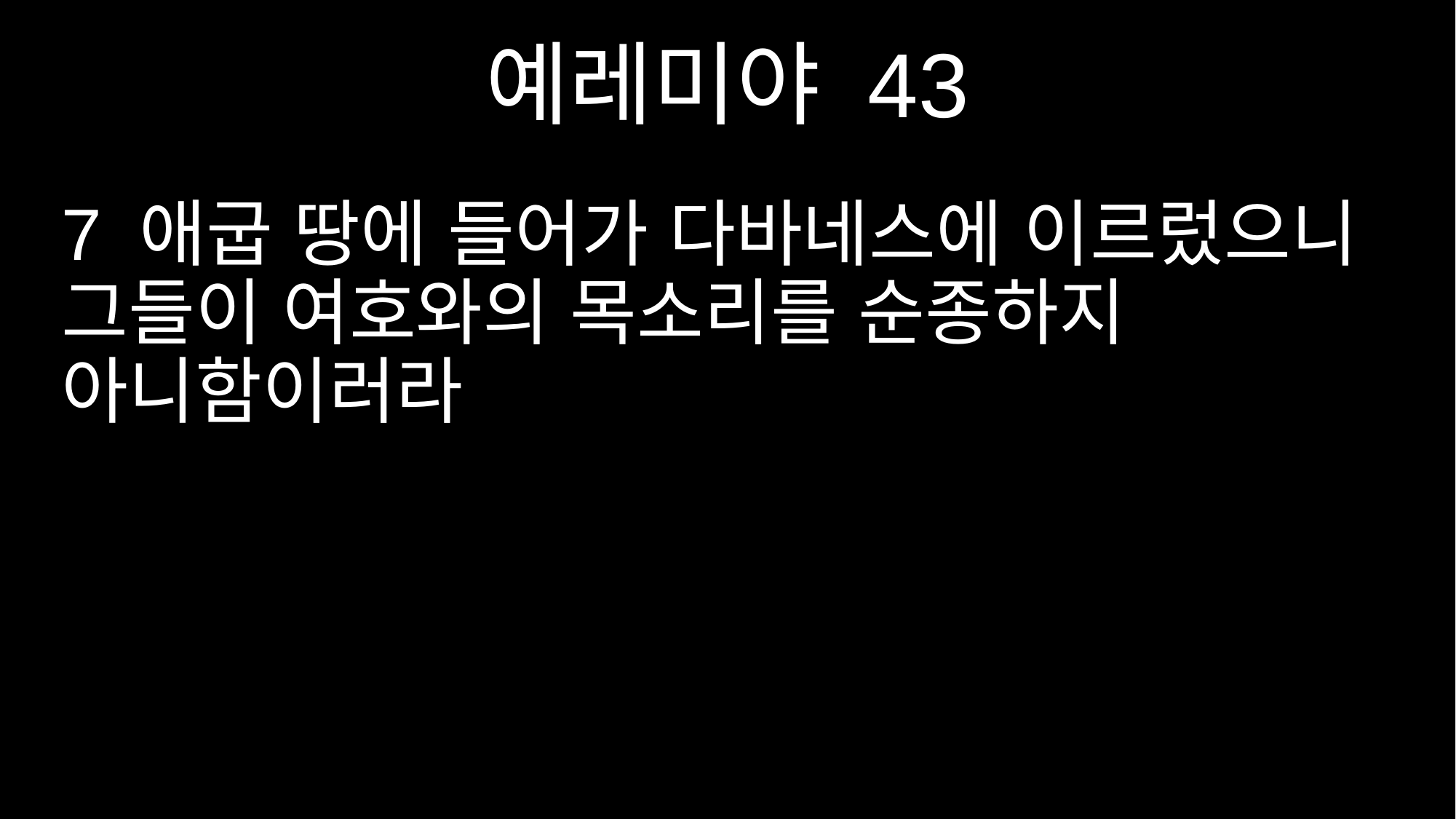

예레미야 43
7 애굽 땅에 들어가 다바네스에 이르렀으니 그들이 여호와의 목소리를 순종하지 아니함이러라